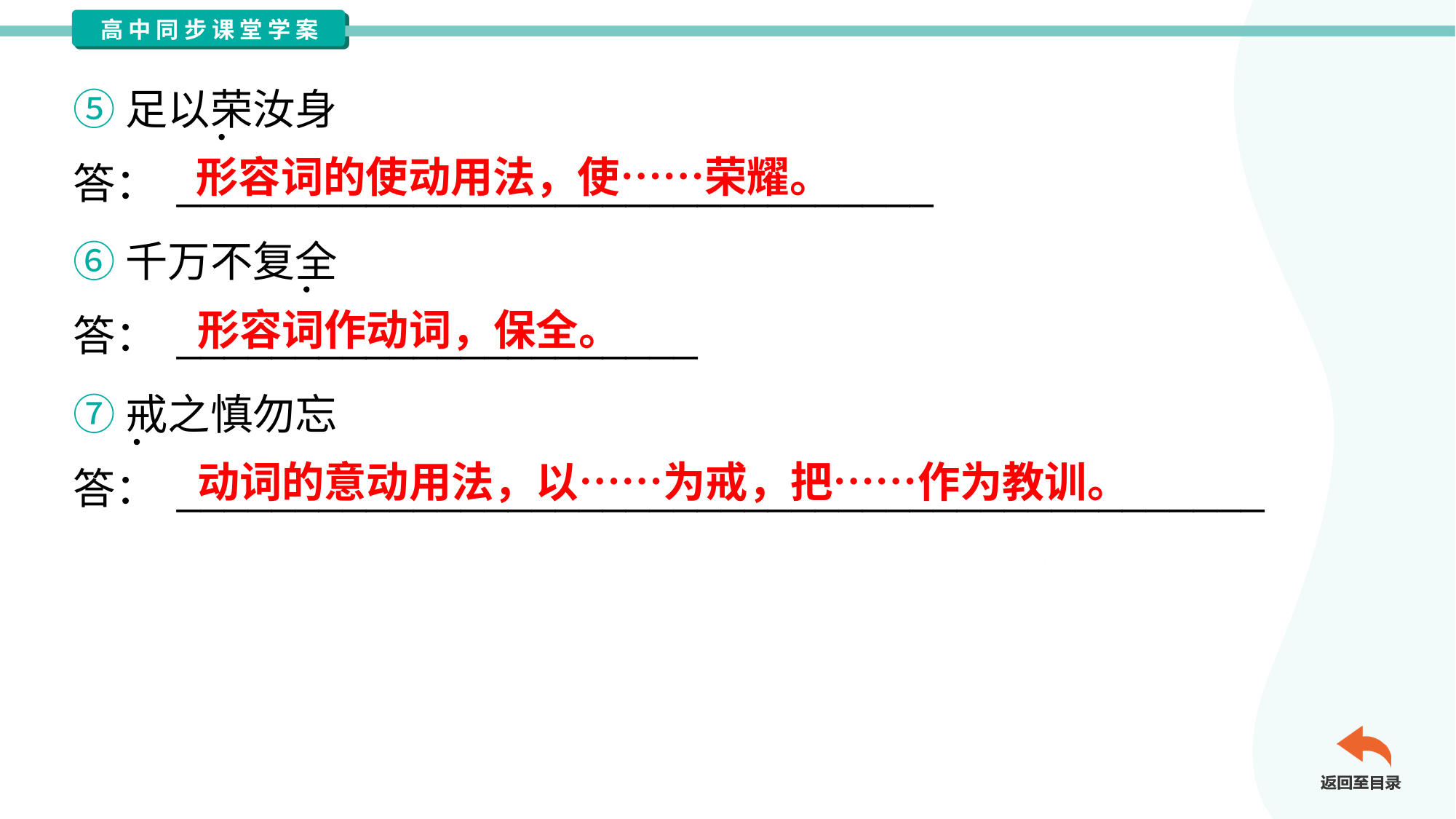

⑤足以荣汝身
答： ________________________________
形容词的使动用法，使……荣耀。

⑥千万不复全
答： ______________________
形容词作动词，保全。

⑦戒之慎勿忘
答： ______________________________________________
动词的意动用法，以……为戒，把……作为教训。